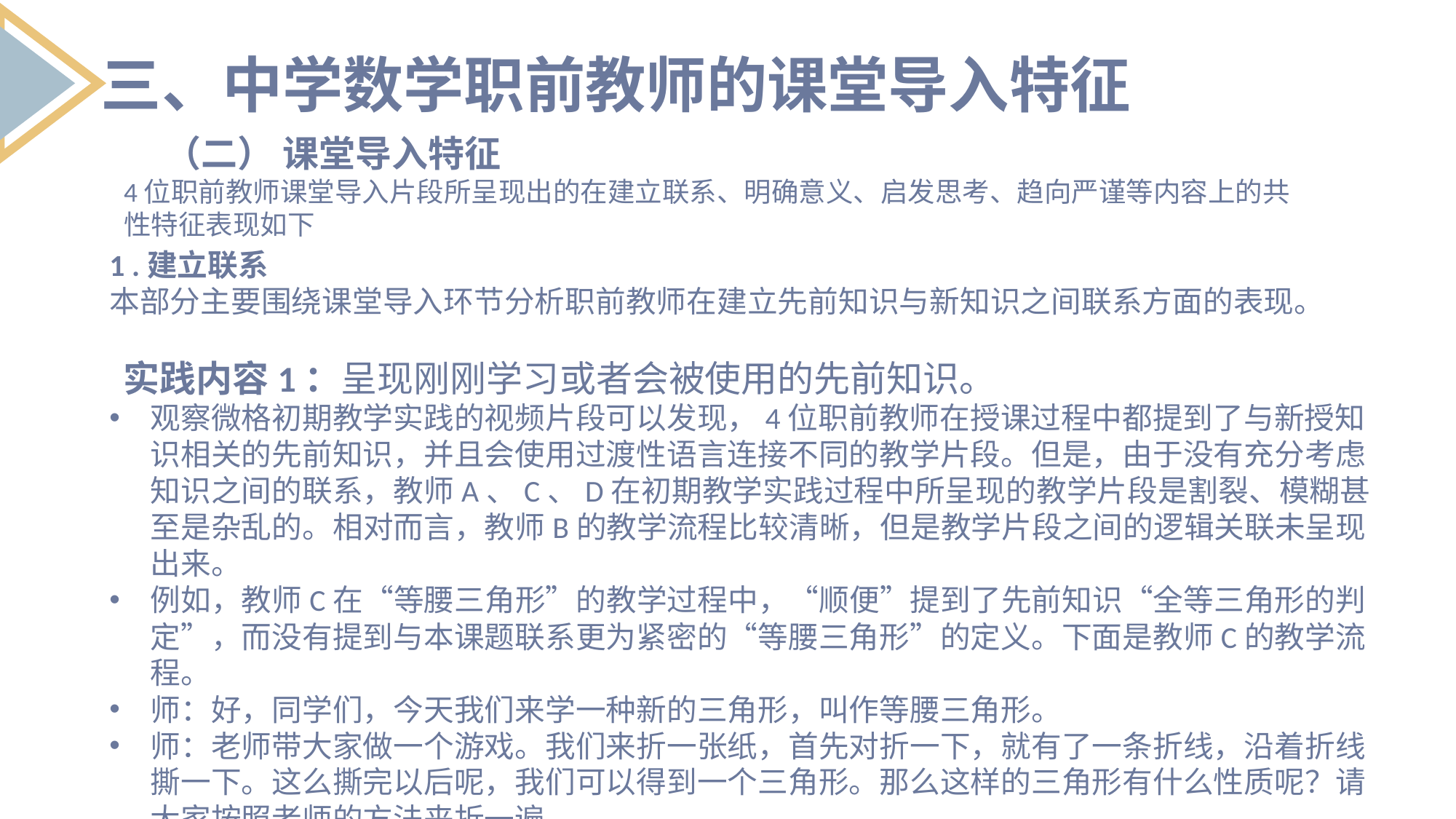

三、中学数学职前教师的课堂导入特征

    （二） 课堂导入特征
4位职前教师课堂导入片段所呈现出的在建立联系、明确意义、启发思考、趋向严谨等内容上的共性特征表现如下
1 .建立联系
本部分主要围绕课堂导入环节分析职前教师在建立先前知识与新知识之间联系方面的表现。

 实践内容1：呈现刚刚学习或者会被使用的先前知识。
观察微格初期教学实践的视频片段可以发现，4位职前教师在授课过程中都提到了与新授知识相关的先前知识，并且会使用过渡性语言连接不同的教学片段。但是，由于没有充分考虑知识之间的联系，教师A、C、D在初期教学实践过程中所呈现的教学片段是割裂、模糊甚至是杂乱的。相对而言，教师B的教学流程比较清晰，但是教学片段之间的逻辑关联未呈现出来。
例如，教师C在“等腰三角形”的教学过程中，“顺便”提到了先前知识“全等三角形的判定”，而没有提到与本课题联系更为紧密的“等腰三角形”的定义。下面是教师C的教学流程。
师：好，同学们，今天我们来学一种新的三角形，叫作等腰三角形。
师：老师带大家做一个游戏。我们来折一张纸，首先对折一下，就有了一条折线，沿着折线撕一下。这么撕完以后呢，我们可以得到一个三角形。那么这样的三角形有什么性质呢？请大家按照老师的方法来折一遍。